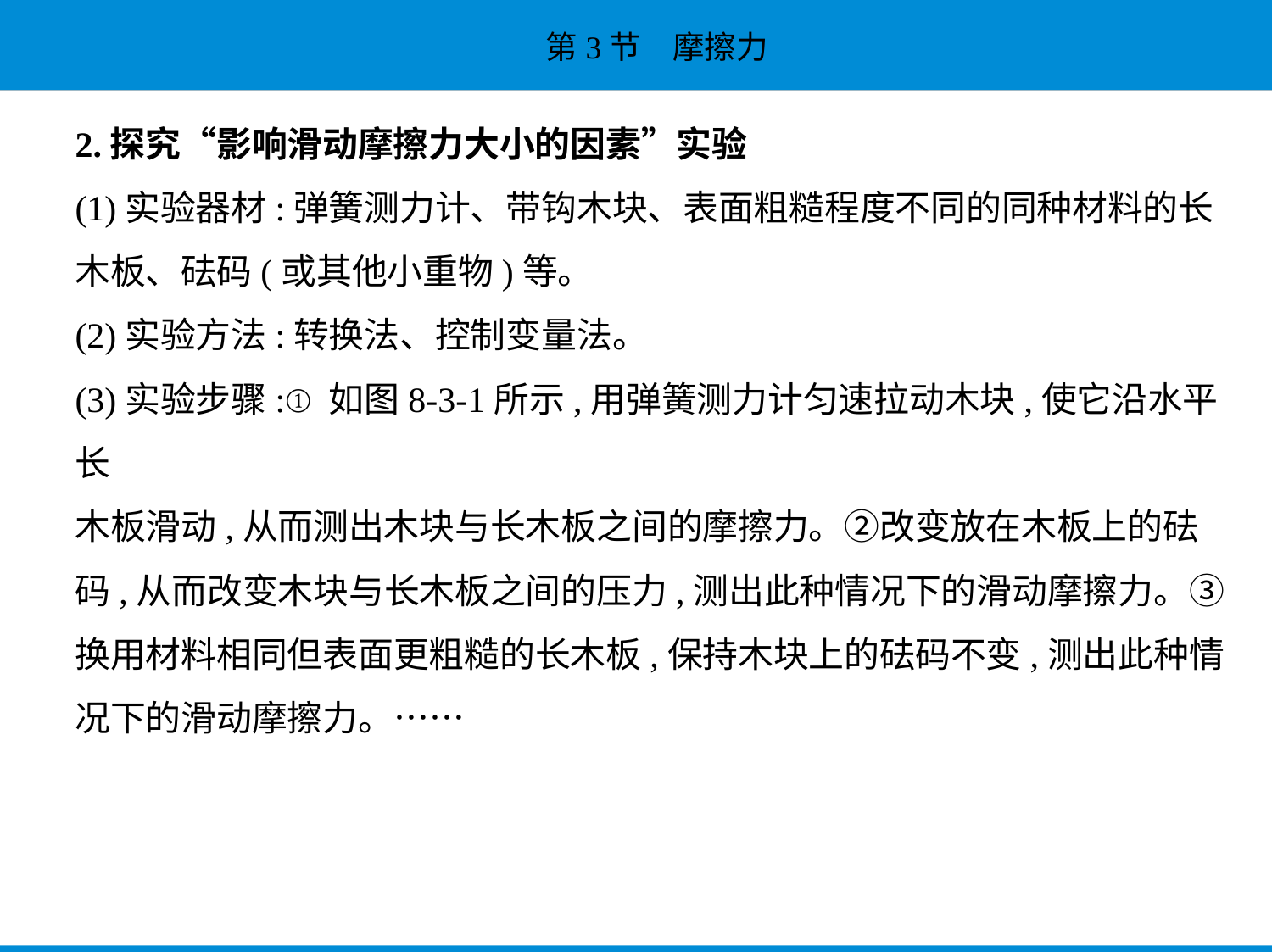

2.探究“影响滑动摩擦力大小的因素”实验
(1)实验器材:弹簧测力计、带钩木块、表面粗糙程度不同的同种材料的长
木板、砝码(或其他小重物)等。
(2)实验方法:转换法、控制变量法。
(3)实验步骤:①如图8-3-1所示,用弹簧测力计匀速拉动木块,使它沿水平长
木板滑动,从而测出木块与长木板之间的摩擦力。②改变放在木板上的砝
码,从而改变木块与长木板之间的压力,测出此种情况下的滑动摩擦力。③
换用材料相同但表面更粗糙的长木板,保持木块上的砝码不变,测出此种情
况下的滑动摩擦力。……